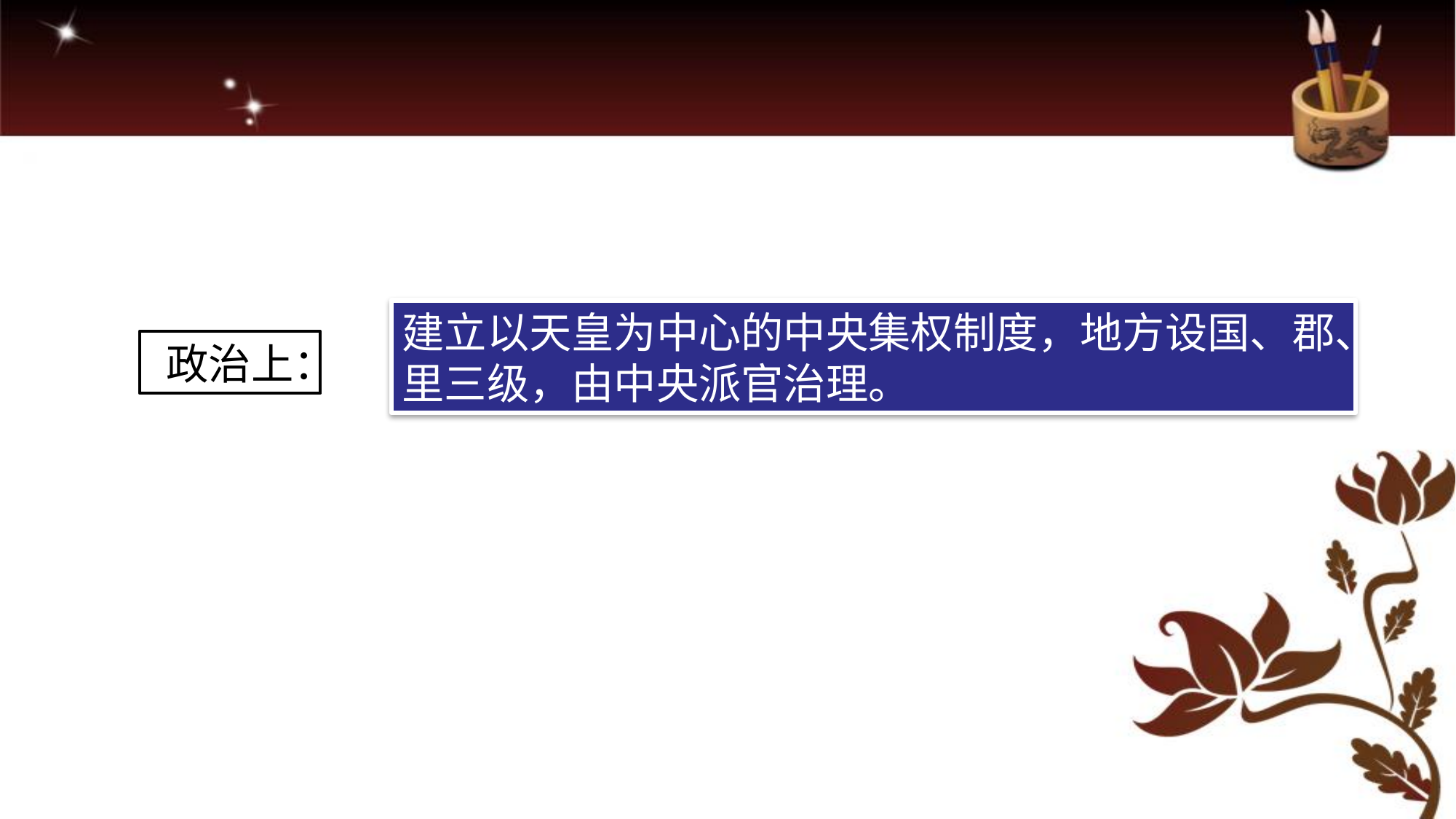

建立以天皇为中心的中央集权制度，地方设国、郡、里三级，由中央派官治理。
政治上：